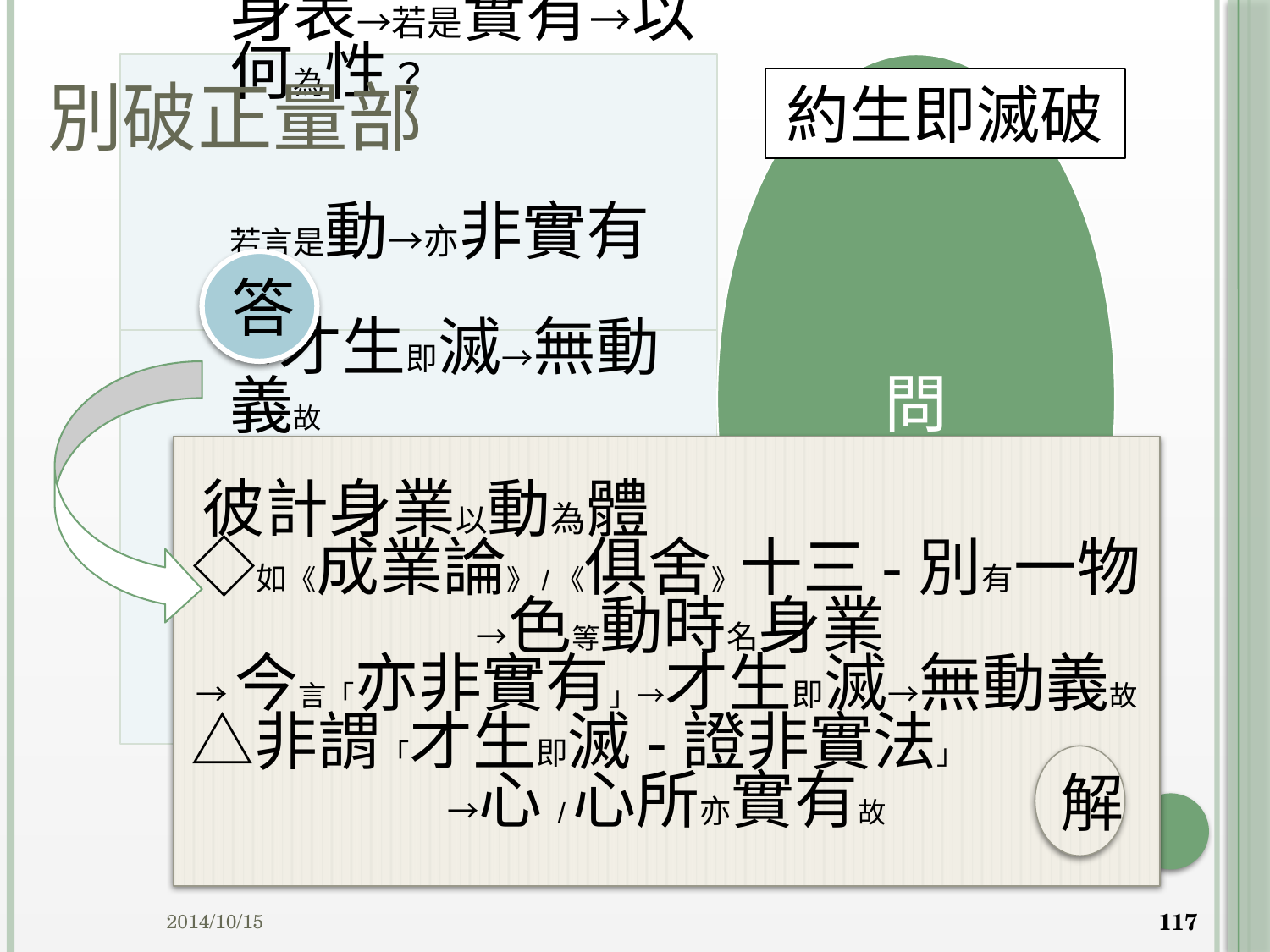

# 別破正量部
問
身表→若是實有→以何為性？
約生即滅破
答

彼計身業以動為體                                   ◇如《成業論》/《俱舍》十三-別有一物   →色等動時名身業
→今言「亦非實有」→才生即滅→無動義故△非謂「才生即滅-證非實法」                             →心/心所亦實有故
解
2014/10/15
117